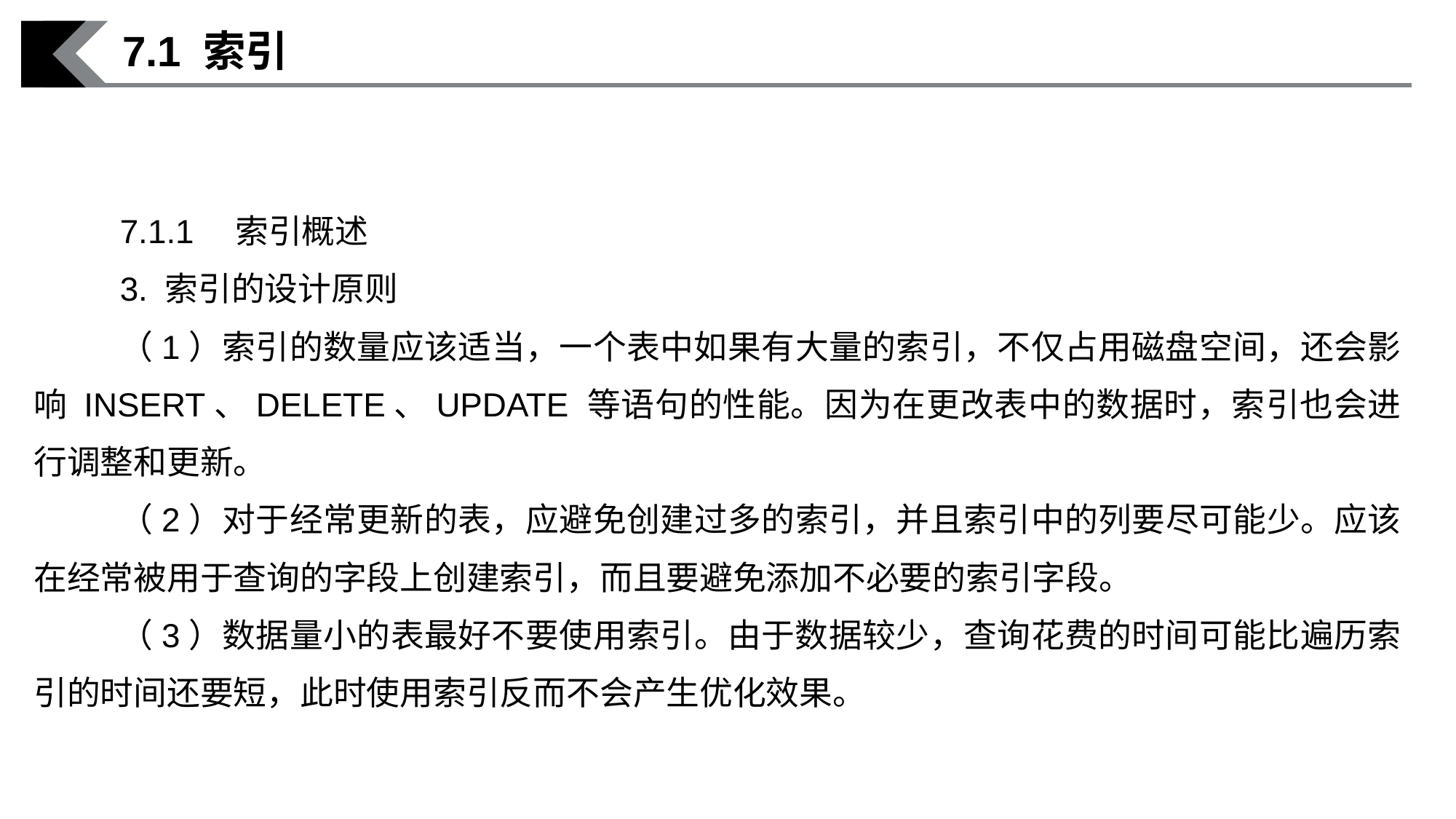

7.1 索引
7.1.1　索引概述
3. 索引的设计原则
（1）索引的数量应该适当，一个表中如果有大量的索引，不仅占用磁盘空间，还会影响 INSERT、DELETE、UPDATE 等语句的性能。因为在更改表中的数据时，索引也会进行调整和更新。
（2）对于经常更新的表，应避免创建过多的索引，并且索引中的列要尽可能少。应该在经常被用于查询的字段上创建索引，而且要避免添加不必要的索引字段。
（3）数据量小的表最好不要使用索引。由于数据较少，查询花费的时间可能比遍历索引的时间还要短，此时使用索引反而不会产生优化效果。